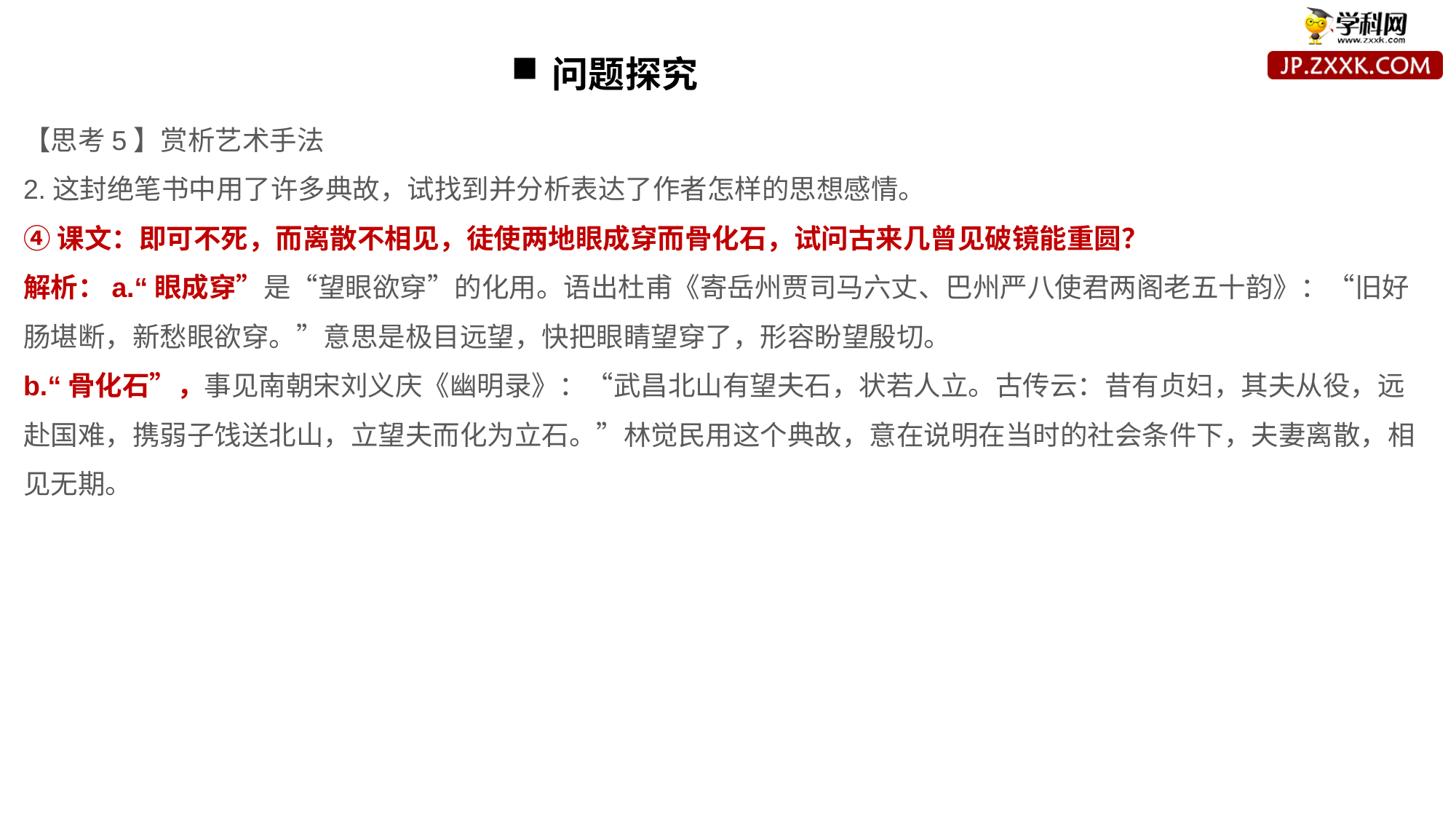

问题探究
【思考5】赏析艺术手法
2.这封绝笔书中用了许多典故，试找到并分析表达了作者怎样的思想感情。
④课文：即可不死，而离散不相见，徒使两地眼成穿而骨化石，试问古来几曾见破镜能重圆？
解析：a.“眼成穿”是“望眼欲穿”的化用。语出杜甫《寄岳州贾司马六丈、巴州严八使君两阁老五十韵》：“旧好肠堪断，新愁眼欲穿。”意思是极目远望，快把眼睛望穿了，形容盼望殷切。
b.“骨化石”，事见南朝宋刘义庆《幽明录》：“武昌北山有望夫石，状若人立。古传云：昔有贞妇，其夫从役，远赴国难，携弱子饯送北山，立望夫而化为立石。”林觉民用这个典故，意在说明在当时的社会条件下，夫妻离散，相见无期。